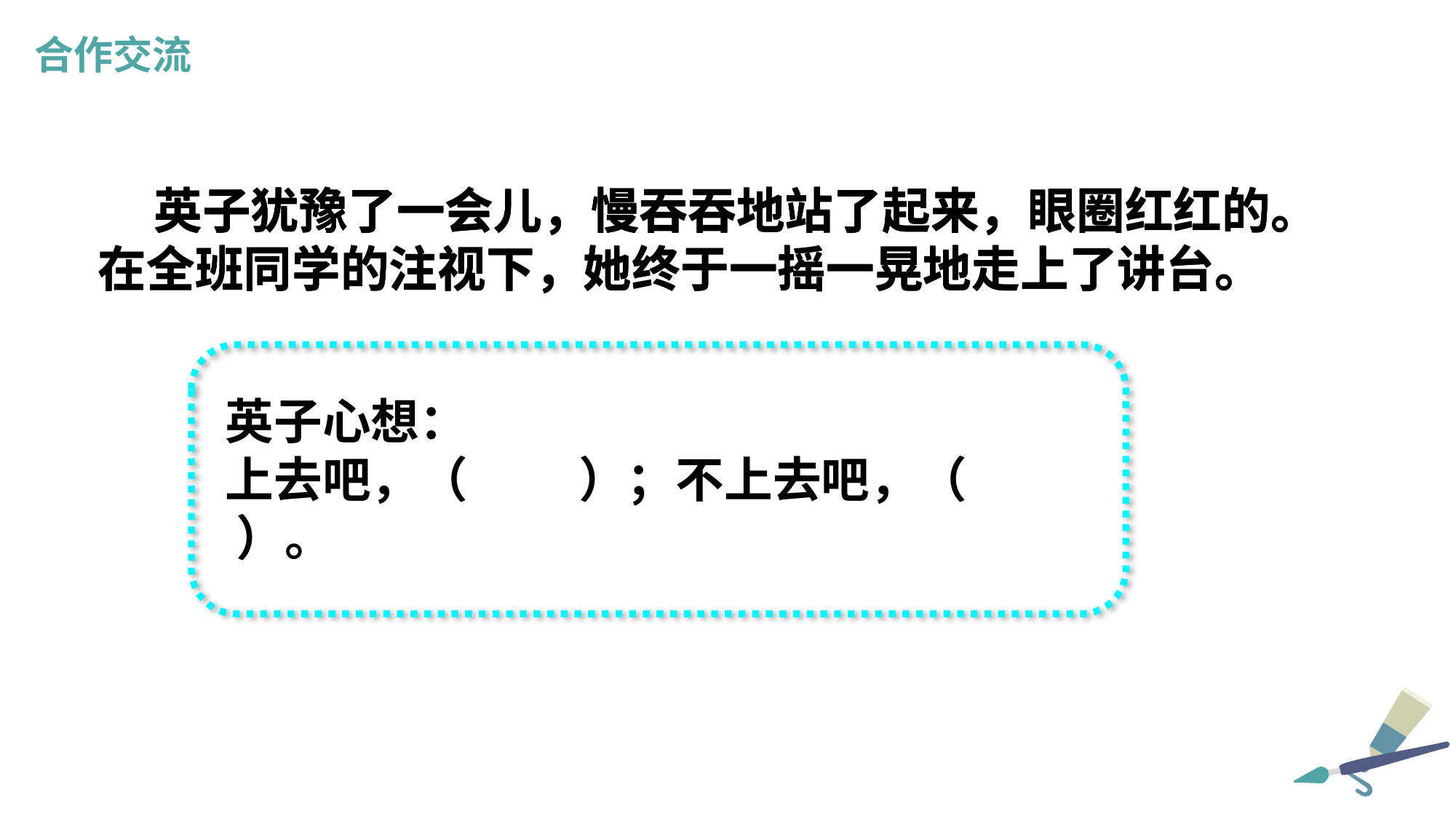

合作交流
    英子犹豫了一会儿，慢吞吞地站了起来，眼圈红红的。在全班同学的注视下，她终于一摇一晃地走上了讲台。
    英子犹豫了一会儿，慢吞吞地站了起来，眼圈红红的。在全班同学的注视下，她终于一摇一晃地走上了讲台。
    英子犹豫了一会儿，慢吞吞地站了起来，眼圈红红的。在全班同学的注视下，她终于一摇一晃地走上了讲台。

英子心想：
上去吧，（          ）；不上去吧，（         ）。